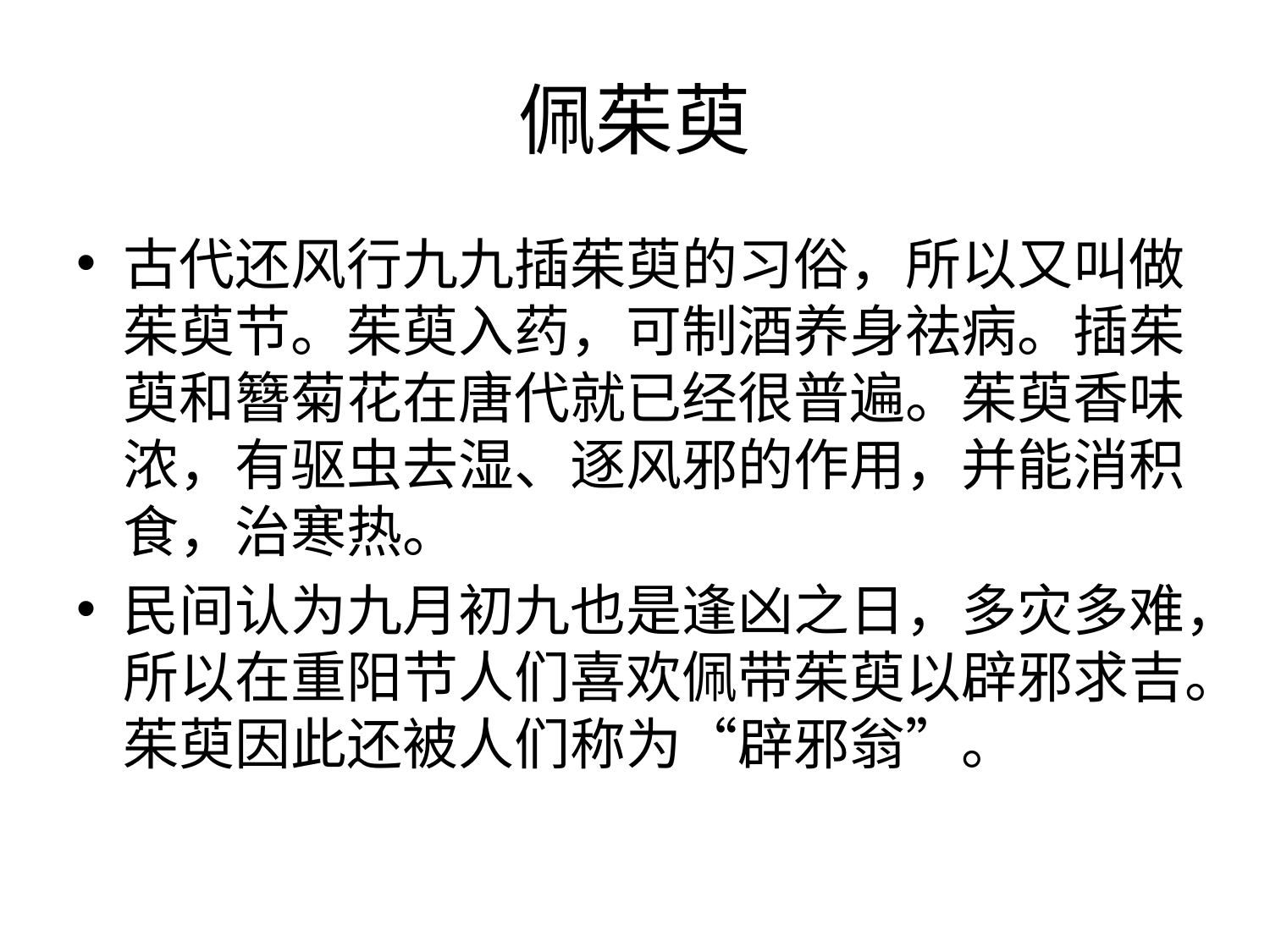

# 佩茱萸
古代还风行九九插茱萸的习俗，所以又叫做茱萸节。茱萸入药，可制酒养身祛病。插茱萸和簪菊花在唐代就已经很普遍。茱萸香味浓，有驱虫去湿、逐风邪的作用，并能消积食，治寒热。
民间认为九月初九也是逢凶之日，多灾多难，所以在重阳节人们喜欢佩带茱萸以辟邪求吉。茱萸因此还被人们称为“辟邪翁”。